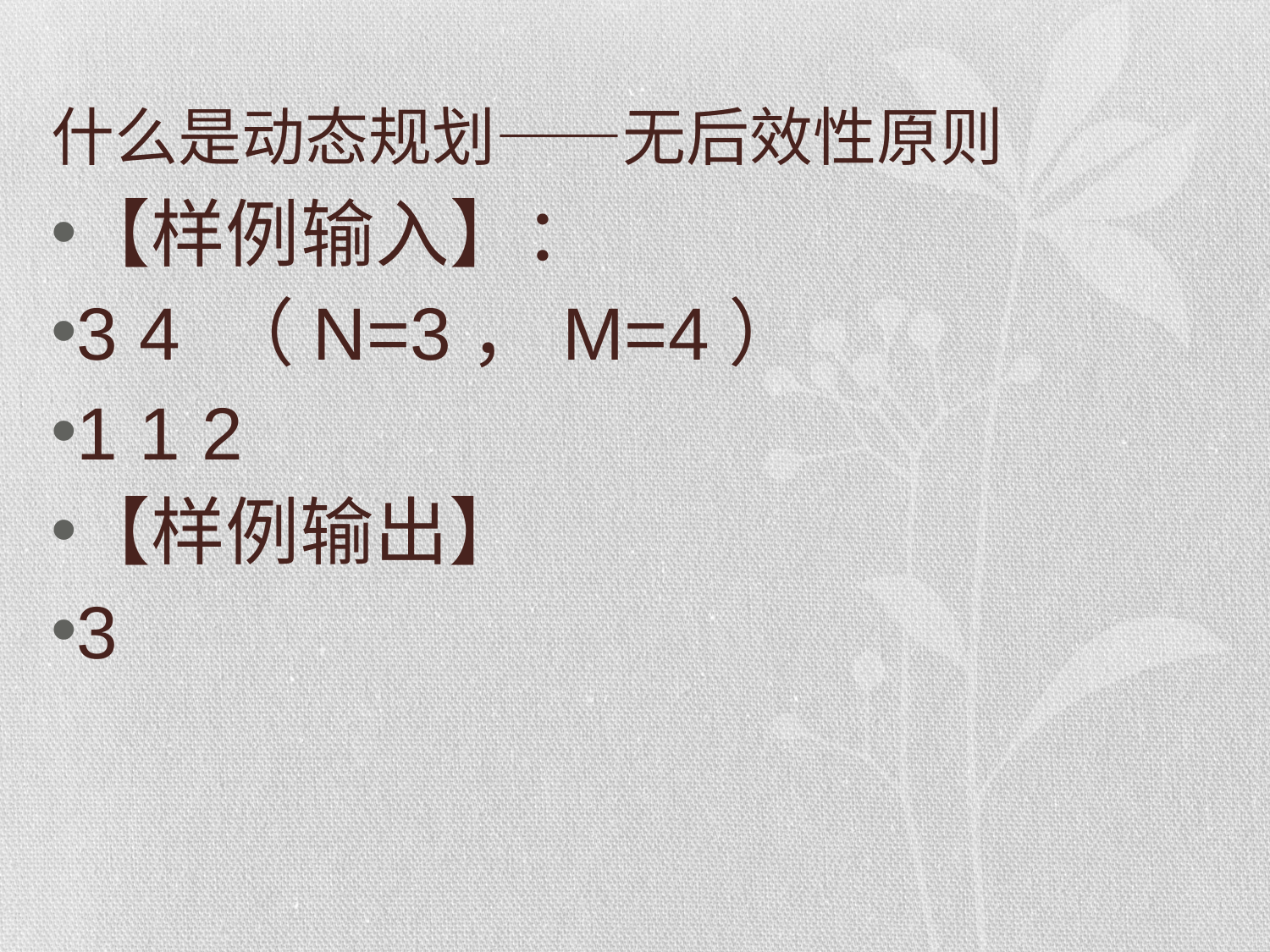

# 什么是动态规划——无后效性原则
【样例输入】：
3 4 （N=3，M=4）
1 1 2
【样例输出】
3